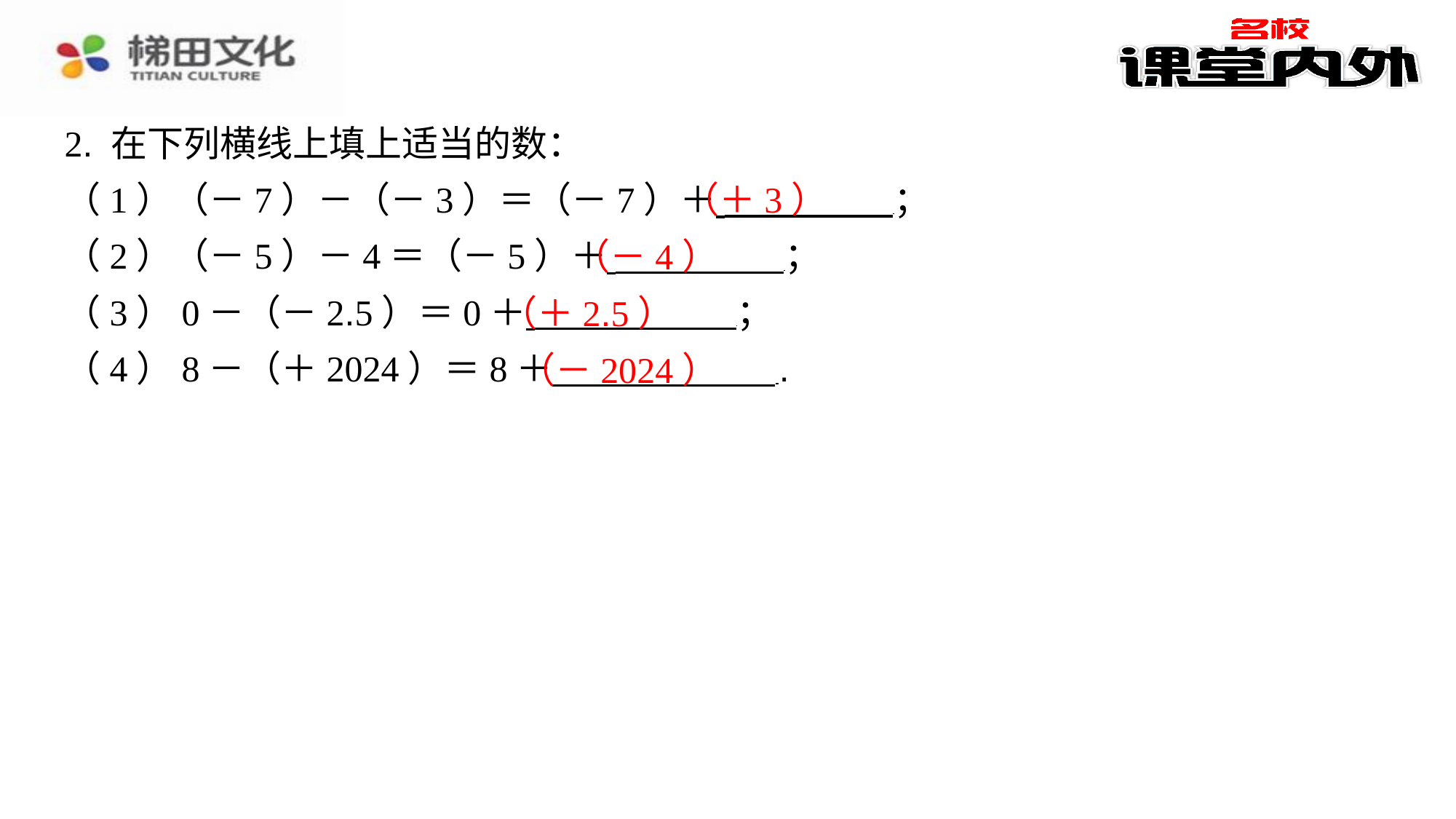

2. 在下列横线上填上适当的数：
（1）（－7）－（－3）＝（－7）＋                           ⁠；
（2）（－5）－4＝（－5）＋                           ⁠；
（3）0－（－2.5）＝0＋                                ⁠；
（4）8－（＋2024）＝8＋                                  ⁠.
（＋3）
（－4）
（＋2.5）
（－2024）